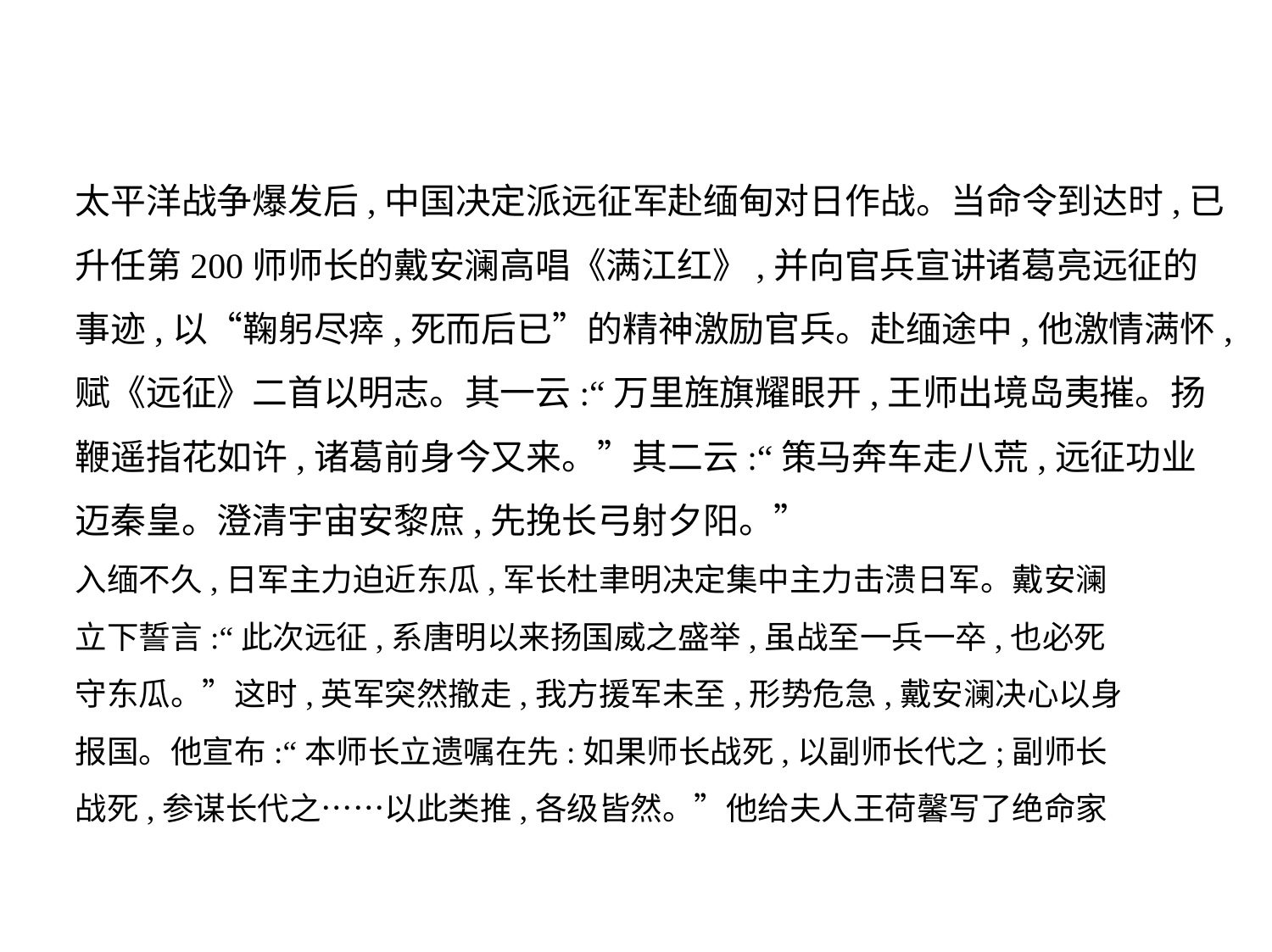

太平洋战争爆发后,中国决定派远征军赴缅甸对日作战。当命令到达时,已
升任第200师师长的戴安澜高唱《满江红》,并向官兵宣讲诸葛亮远征的
事迹,以“鞠躬尽瘁,死而后已”的精神激励官兵。赴缅途中,他激情满怀,
赋《远征》二首以明志。其一云:“万里旌旗耀眼开,王师出境岛夷摧。扬
鞭遥指花如许,诸葛前身今又来。”其二云:“策马奔车走八荒,远征功业
迈秦皇。澄清宇宙安黎庶,先挽长弓射夕阳。”
入缅不久,日军主力迫近东瓜,军长杜聿明决定集中主力击溃日军。戴安澜
立下誓言:“此次远征,系唐明以来扬国威之盛举,虽战至一兵一卒,也必死
守东瓜。”这时,英军突然撤走,我方援军未至,形势危急,戴安澜决心以身
报国。他宣布:“本师长立遗嘱在先:如果师长战死,以副师长代之;副师长
战死,参谋长代之……以此类推,各级皆然。”他给夫人王荷馨写了绝命家